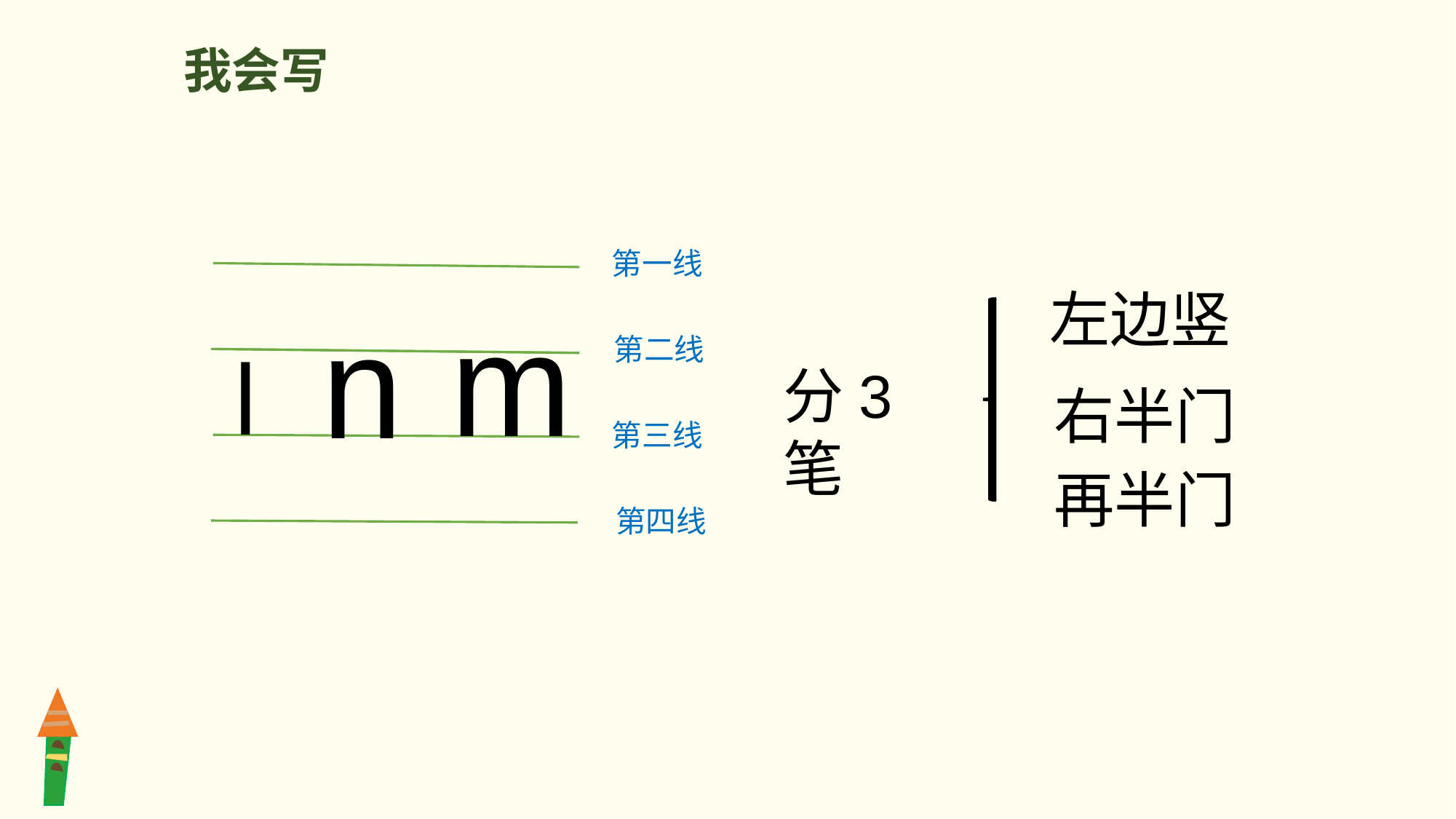

我会写
第一线

左边竖
m
n

第二线
l
分3笔
右半门
第三线

再半门
第四线